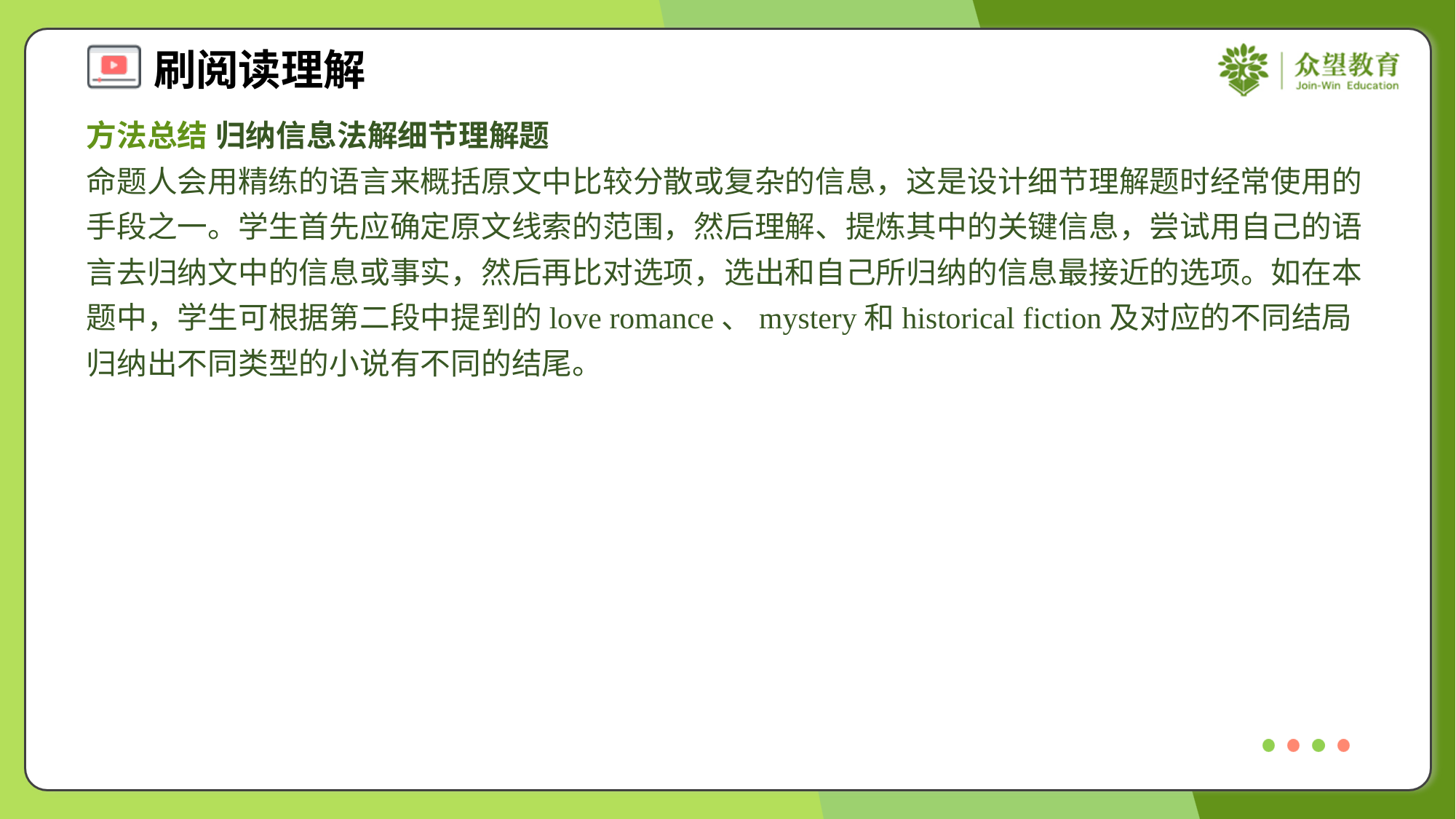

方法总结 归纳信息法解细节理解题
命题人会用精练的语言来概括原文中比较分散或复杂的信息，这是设计细节理解题时经常使用的手段之一。学生首先应确定原文线索的范围，然后理解、提炼其中的关键信息，尝试用自己的语言去归纳文中的信息或事实，然后再比对选项，选出和自己所归纳的信息最接近的选项。如在本题中，学生可根据第二段中提到的love romance、mystery和historical fiction及对应的不同结局归纳出不同类型的小说有不同的结尾。